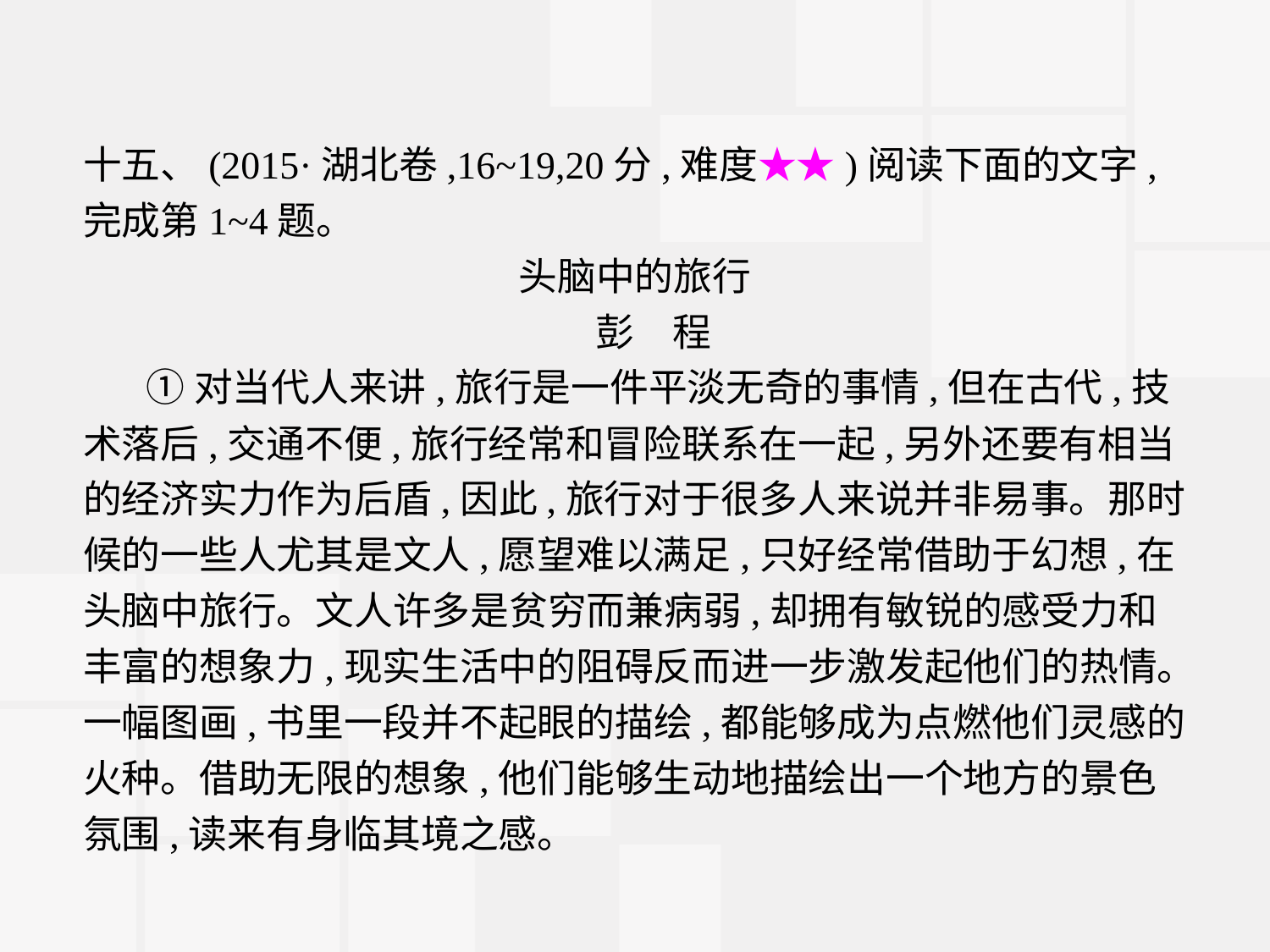

十五、(2015·湖北卷,16~19,20分,难度★★)阅读下面的文字,完成第1~4题。
头脑中的旅行
彭　程
   ①对当代人来讲,旅行是一件平淡无奇的事情,但在古代,技术落后,交通不便,旅行经常和冒险联系在一起,另外还要有相当的经济实力作为后盾,因此,旅行对于很多人来说并非易事。那时候的一些人尤其是文人,愿望难以满足,只好经常借助于幻想,在头脑中旅行。文人许多是贫穷而兼病弱,却拥有敏锐的感受力和丰富的想象力,现实生活中的阻碍反而进一步激发起他们的热情。一幅图画,书里一段并不起眼的描绘,都能够成为点燃他们灵感的火种。借助无限的想象,他们能够生动地描绘出一个地方的景色氛围,读来有身临其境之感。